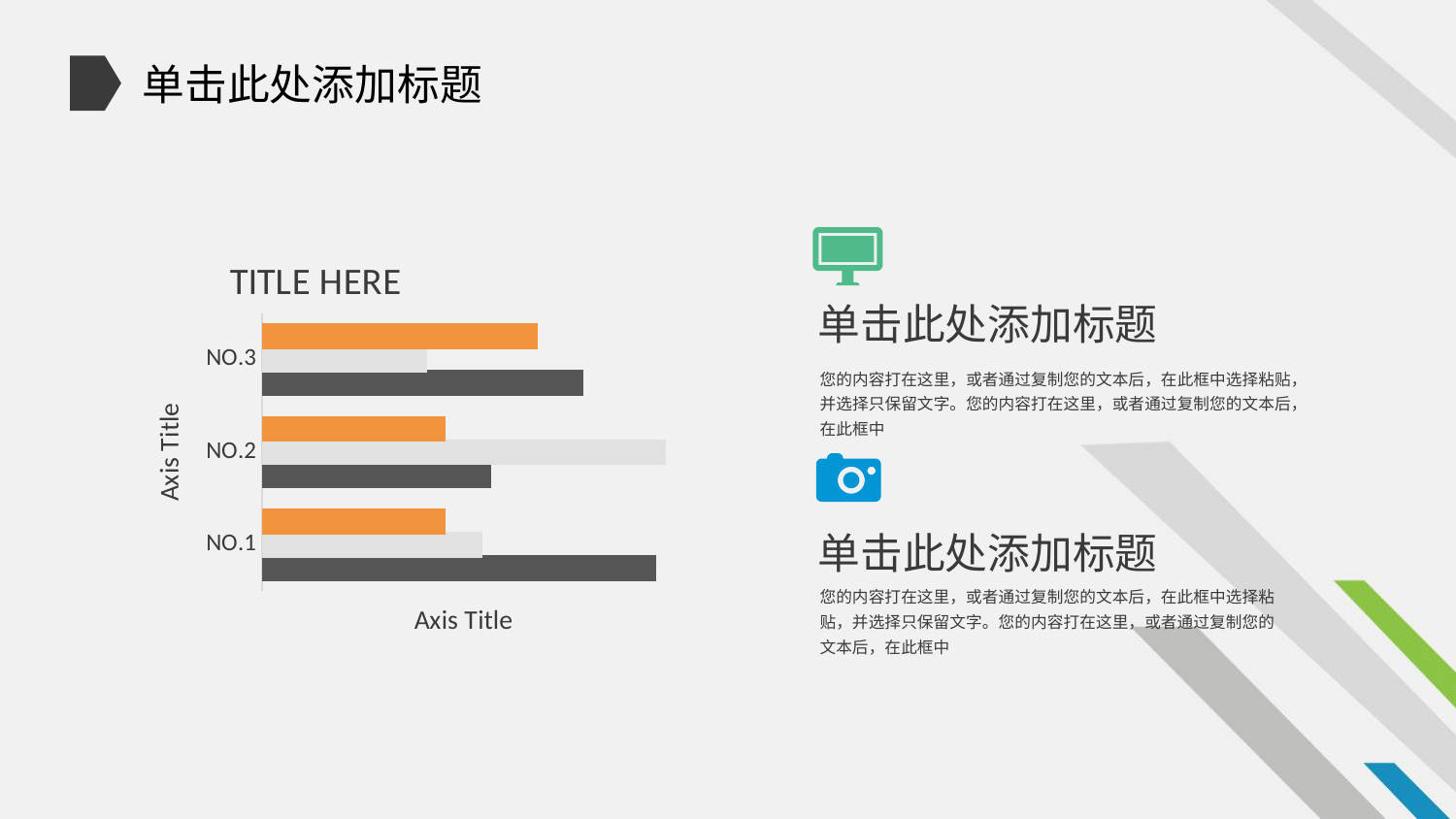

单击此处添加标题

### Chart: TITLE HERE

| Category | TEXT1 | TEXT2 | TEXT3 |
|---|---|---|---|
| NO.1 | 4.3 | 2.4 | 2.0 |
| NO.2 | 2.5 | 4.4 | 2.0 |
| NO.3 | 3.5 | 1.8 | 3.0 |
单击此处添加标题
您的内容打在这里，或者通过复制您的文本后，在此框中选择粘贴，并选择只保留文字。您的内容打在这里，或者通过复制您的文本后，在此框中

单击此处添加标题
您的内容打在这里，或者通过复制您的文本后，在此框中选择粘贴，并选择只保留文字。您的内容打在这里，或者通过复制您的文本后，在此框中